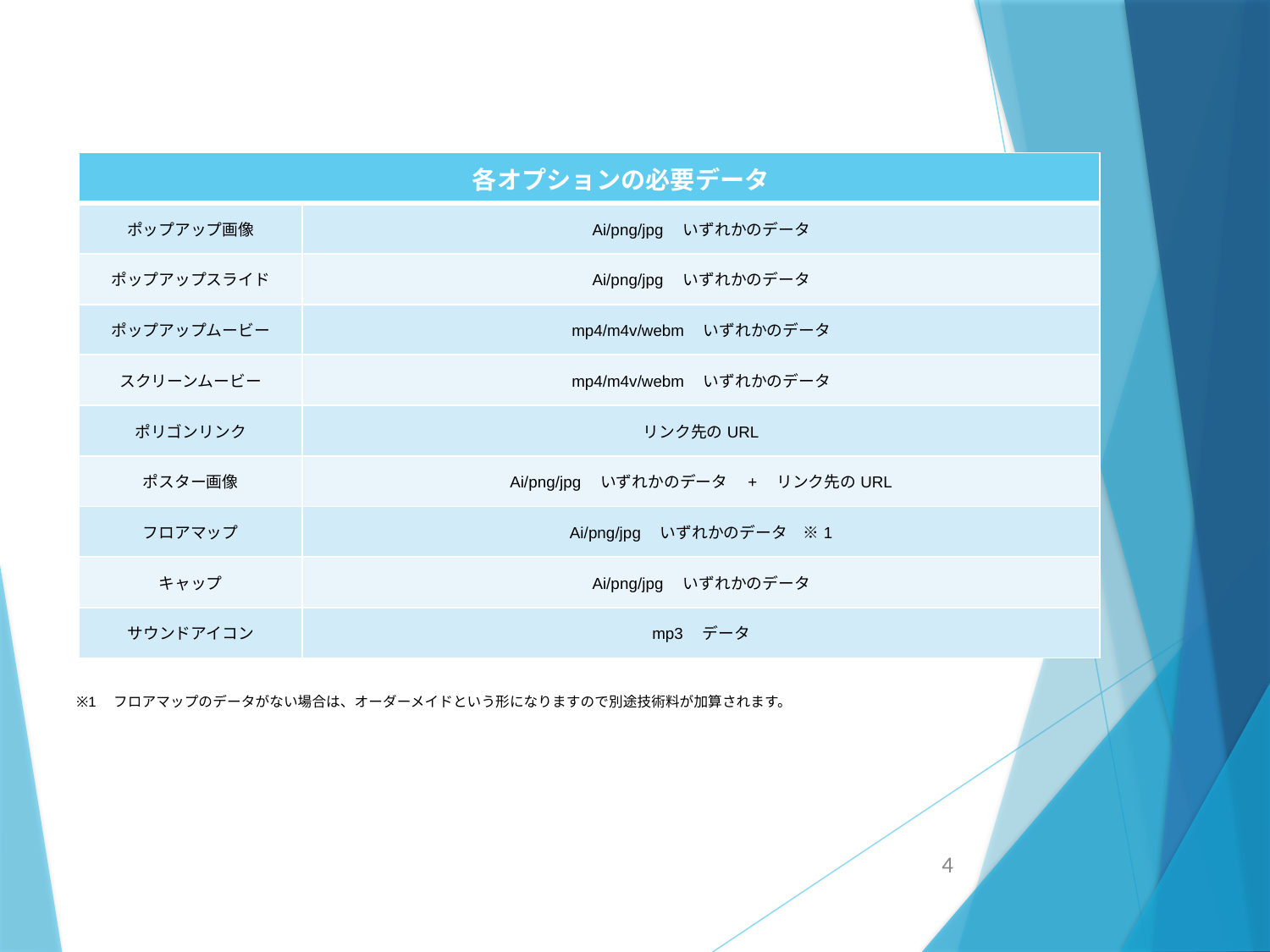

| 各オプションの必要データ |  |
| --- | --- |
| ポップアップ画像 | Ai/png/jpg　いずれかのデータ |
| ポップアップスライド | Ai/png/jpg　いずれかのデータ |
| ポップアップムービー | mp4/m4v/webm　いずれかのデータ |
| スクリーンムービー | mp4/m4v/webm　いずれかのデータ |
| ポリゴンリンク | リンク先のURL |
| ポスター画像 | Ai/png/jpg　いずれかのデータ　+　リンク先のURL |
| フロアマップ | Ai/png/jpg　いずれかのデータ　※1 |
| キャップ | Ai/png/jpg　いずれかのデータ |
| サウンドアイコン | mp3　データ |
※1　フロアマップのデータがない場合は、オーダーメイドという形になりますので別途技術料が加算されます。
4